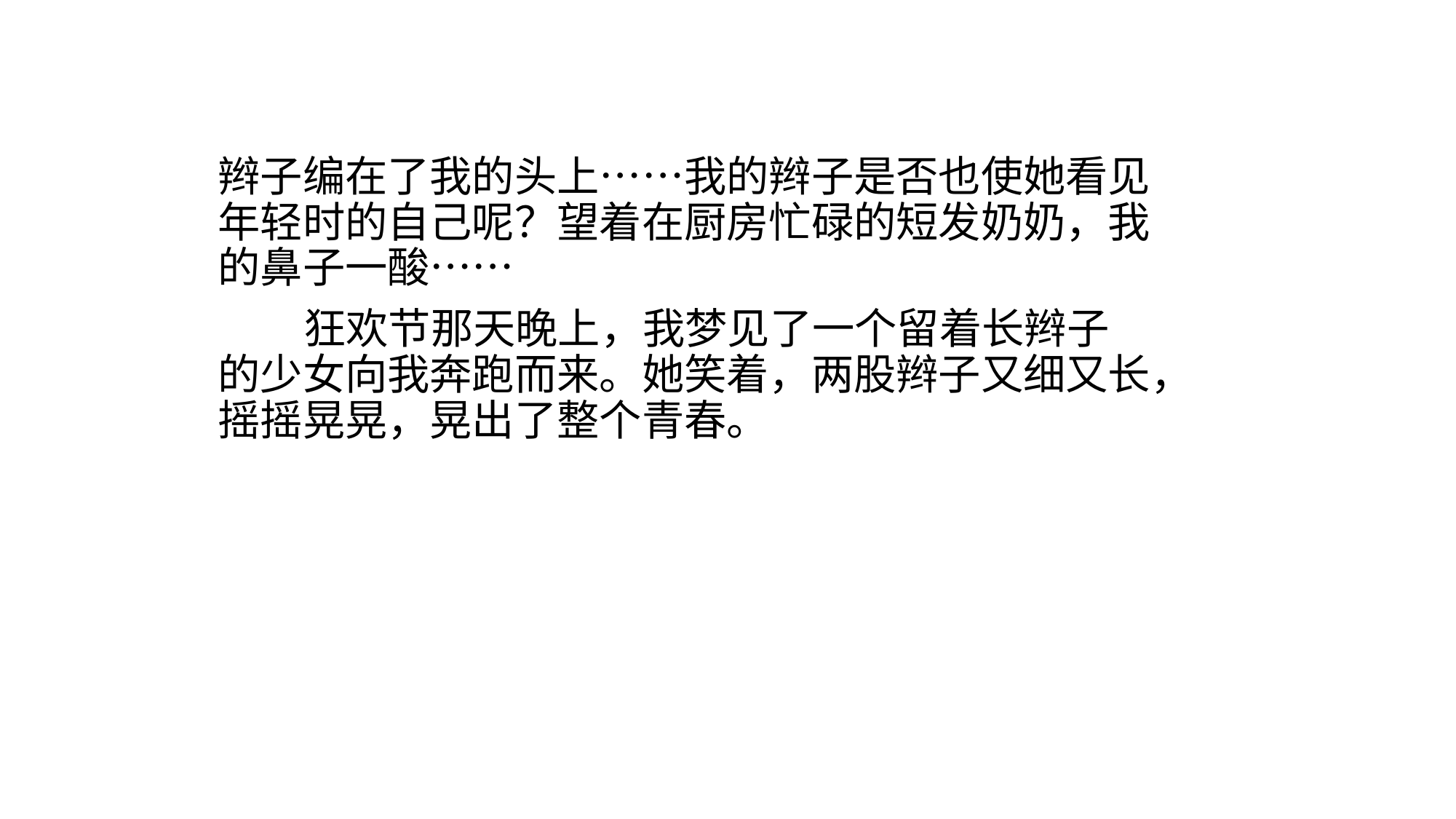

辫子编在了我的头上……我的辫子是否也使她看见年轻时的自己呢？望着在厨房忙碌的短发奶奶，我的鼻子一酸……
        狂欢节那天晚上，我梦见了一个留着长辫子的少女向我奔跑而来。她笑着，两股辫子又细又长，摇摇晃晃，晃出了整个青春。